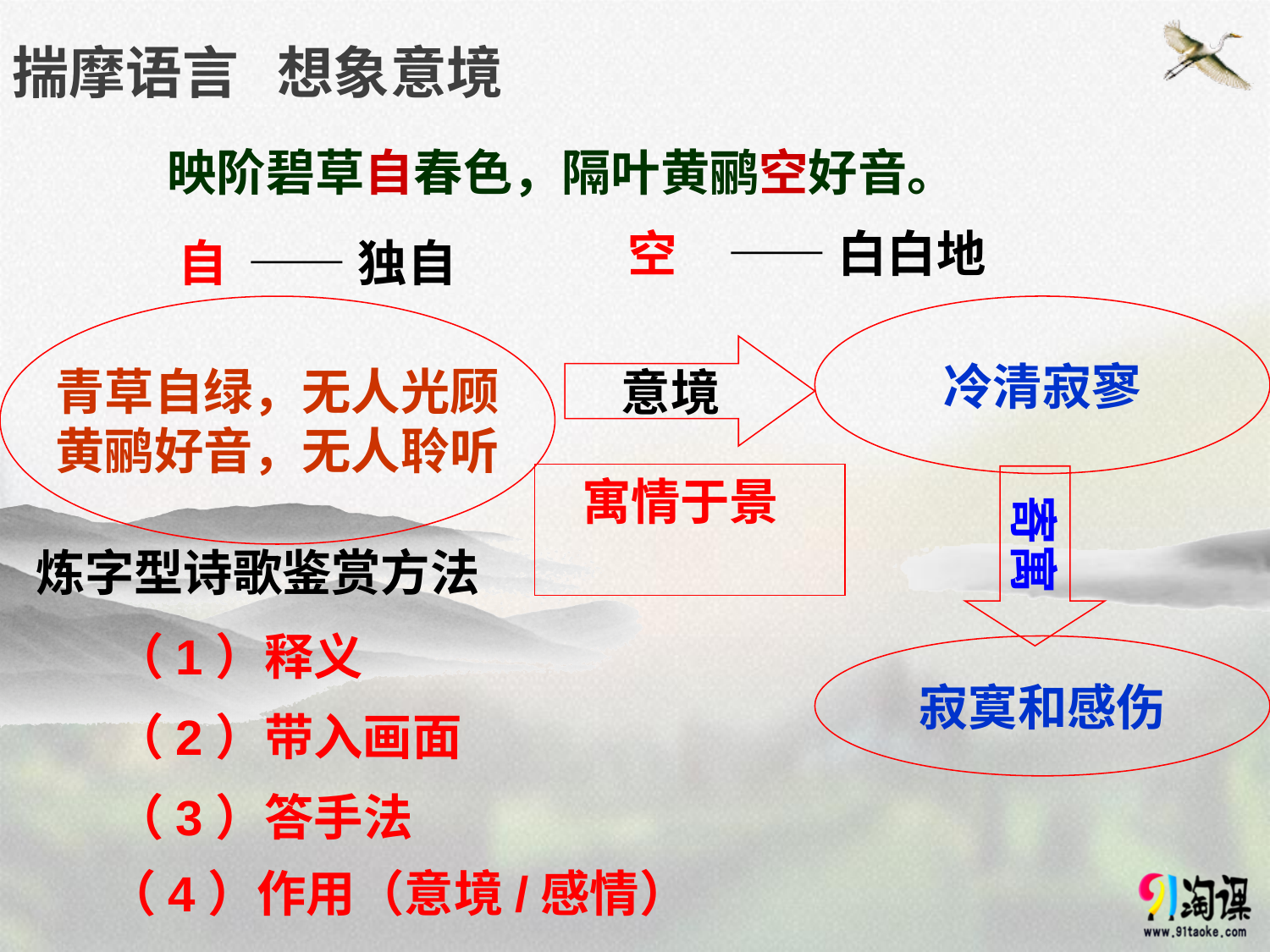

# 揣摩语言   想象意境
映阶碧草自春色，隔叶黄鹂空好音。
空
——白白地
自
——独自
青草自绿，无人光顾
黄鹂好音，无人聆听
冷清寂寥
意境
  寓情于景

寄寓
 炼字型诗歌鉴赏方法
（1）释义
寂寞和感伤
（2）带入画面
（3）答手法
（4）作用（意境/感情）